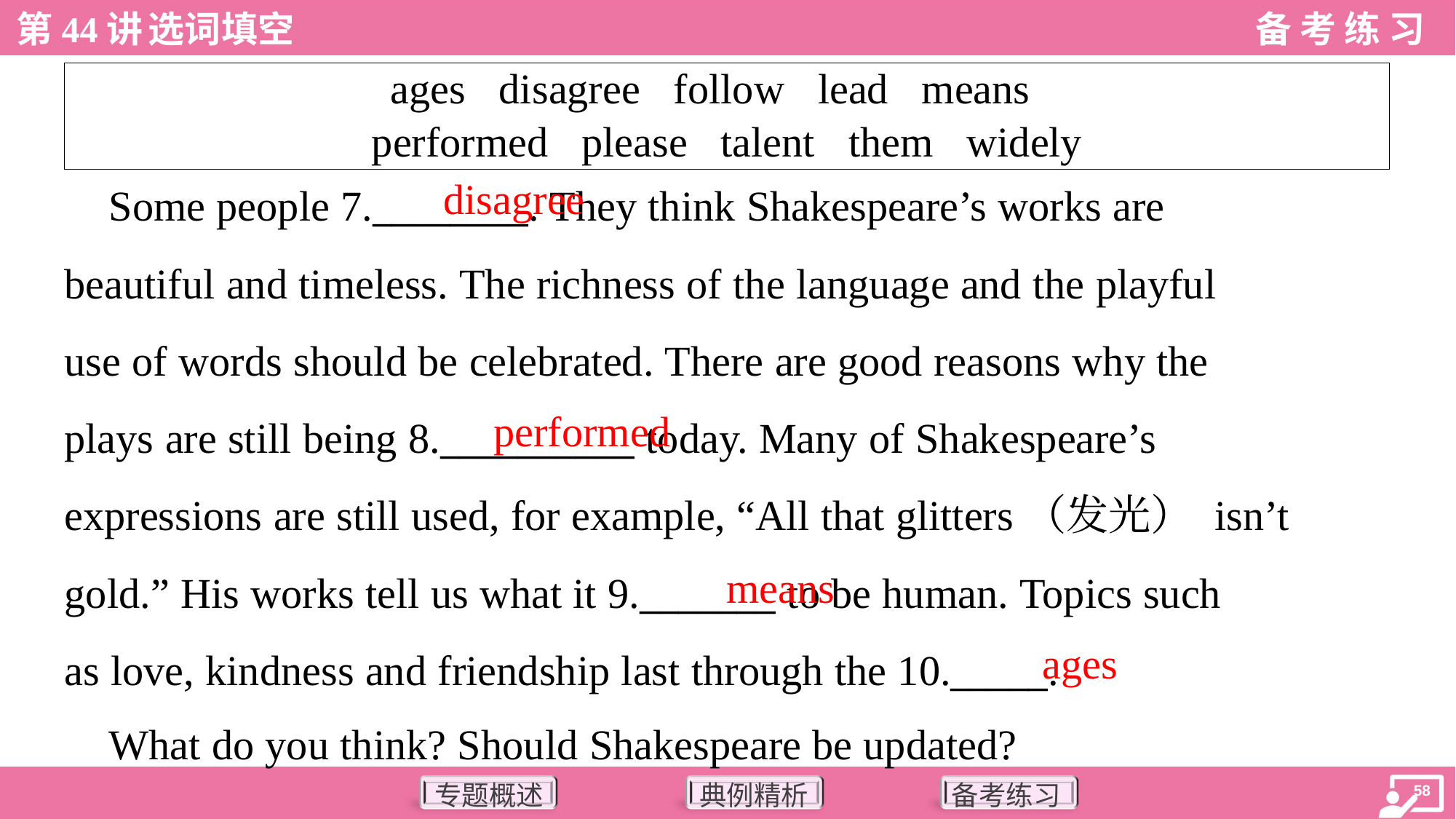

| ages disagree follow lead means performed please talent them widely |
| --- |
disagree
    Some people 7.________. They think Shakespeare’s works are
beautiful and timeless. The richness of the language and the playful
use of words should be celebrated. There are good reasons why the
plays are still being 8.__________ today. Many of Shakespeare’s
expressions are still used, for example, “All that glitters（发光） isn’t
gold.” His works tell us what it 9._______ to be human. Topics such
as love, kindness and friendship last through the 10._____.
    What do you think? Should Shakespeare be updated?
performed
means
ages